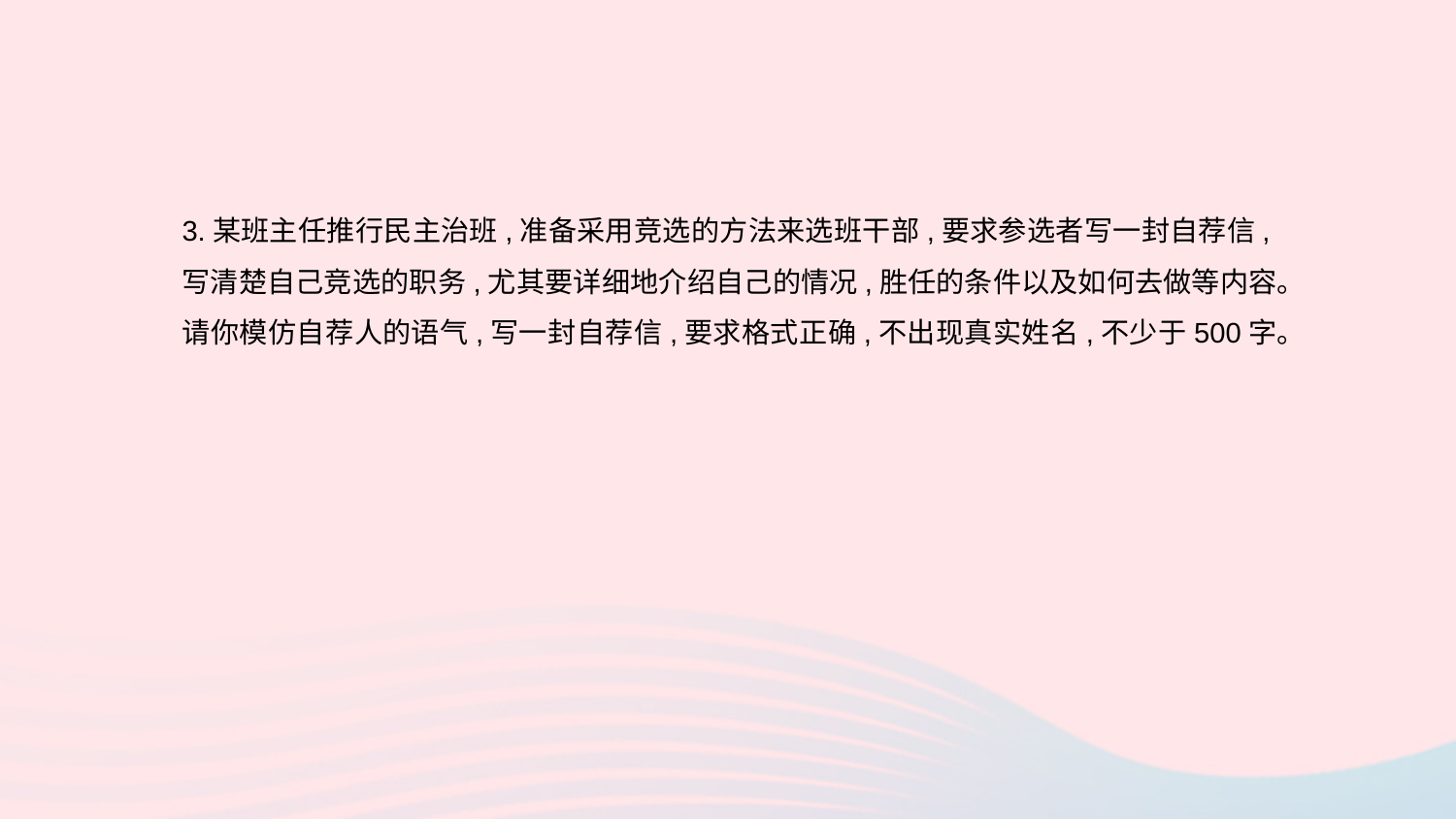

3.某班主任推行民主治班,准备采用竞选的方法来选班干部,要求参选者写一封自荐信,写清楚自己竞选的职务,尤其要详细地介绍自己的情况,胜任的条件以及如何去做等内容。请你模仿自荐人的语气,写一封自荐信,要求格式正确,不出现真实姓名,不少于500字。